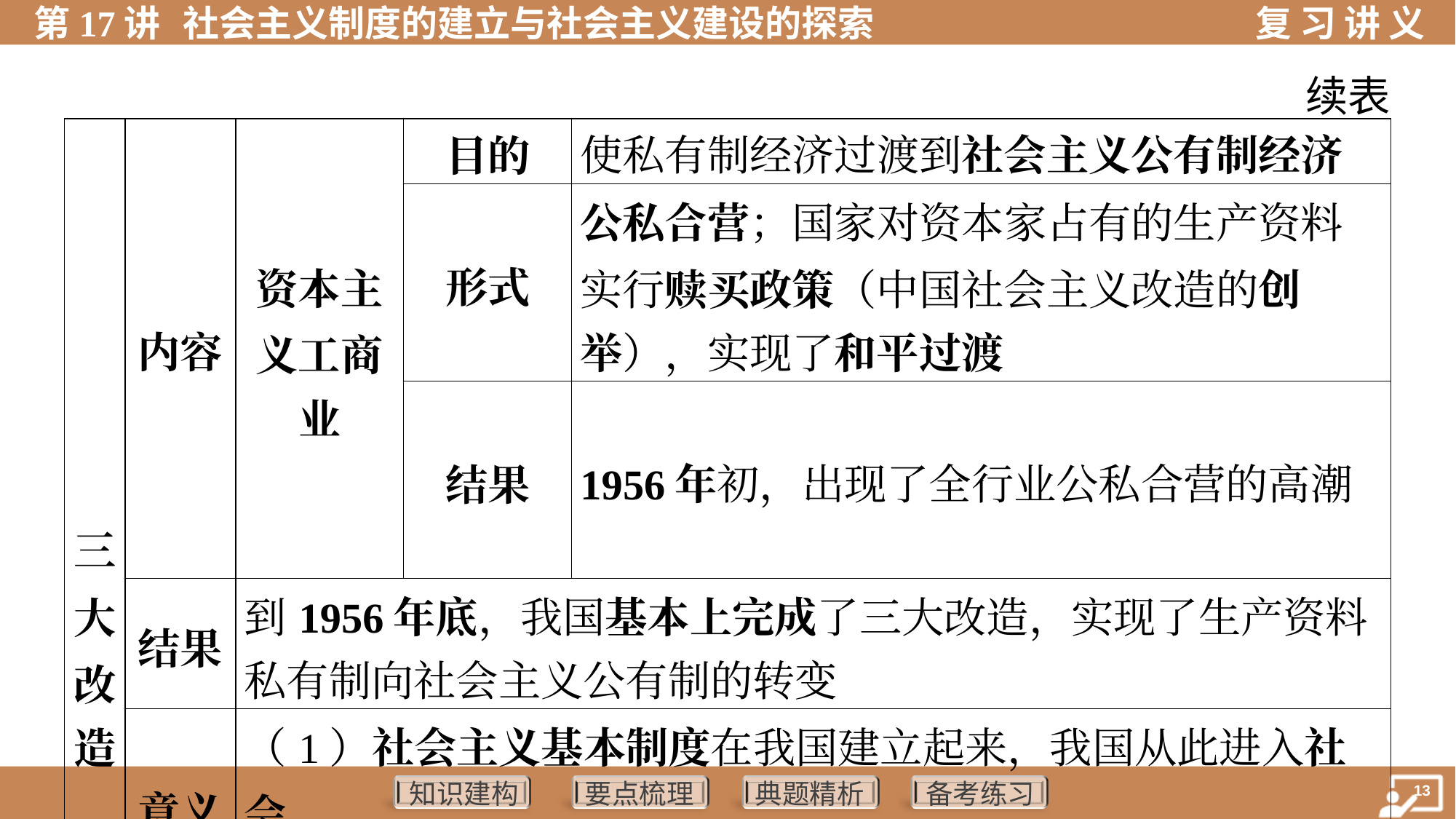

续表
| 三 大 改 造 | 内容 | 资本主 义工商 业 | 目的 | 使私有制经济过渡到社会主义公有制经济 |  |  |
| --- | --- | --- | --- | --- | --- | --- |
|  |  |  | 形式 | 公私合营；国家对资本家占有的生产资料 实行赎买政策（中国社会主义改造的创 举），实现了和平过渡 |  |  |
|  |  |  | 结果 | 1956年初，出现了全行业公私合营的高潮 |  |  |
|  | 结果 | 到1956年底，我国基本上完成了三大改造，实现了生产资料 私有制向社会主义公有制的转变 |  |  |  |  |
|  | 意义 | （1）社会主义基本制度在我国建立起来，我国从此进入社会 主义初级阶段。（2）这是中国历史上最深刻的社会变革 |  |  |  |  |
|  | 缺点 | 要求过急、工作过粗、改变过快等 |  |  |  |  |